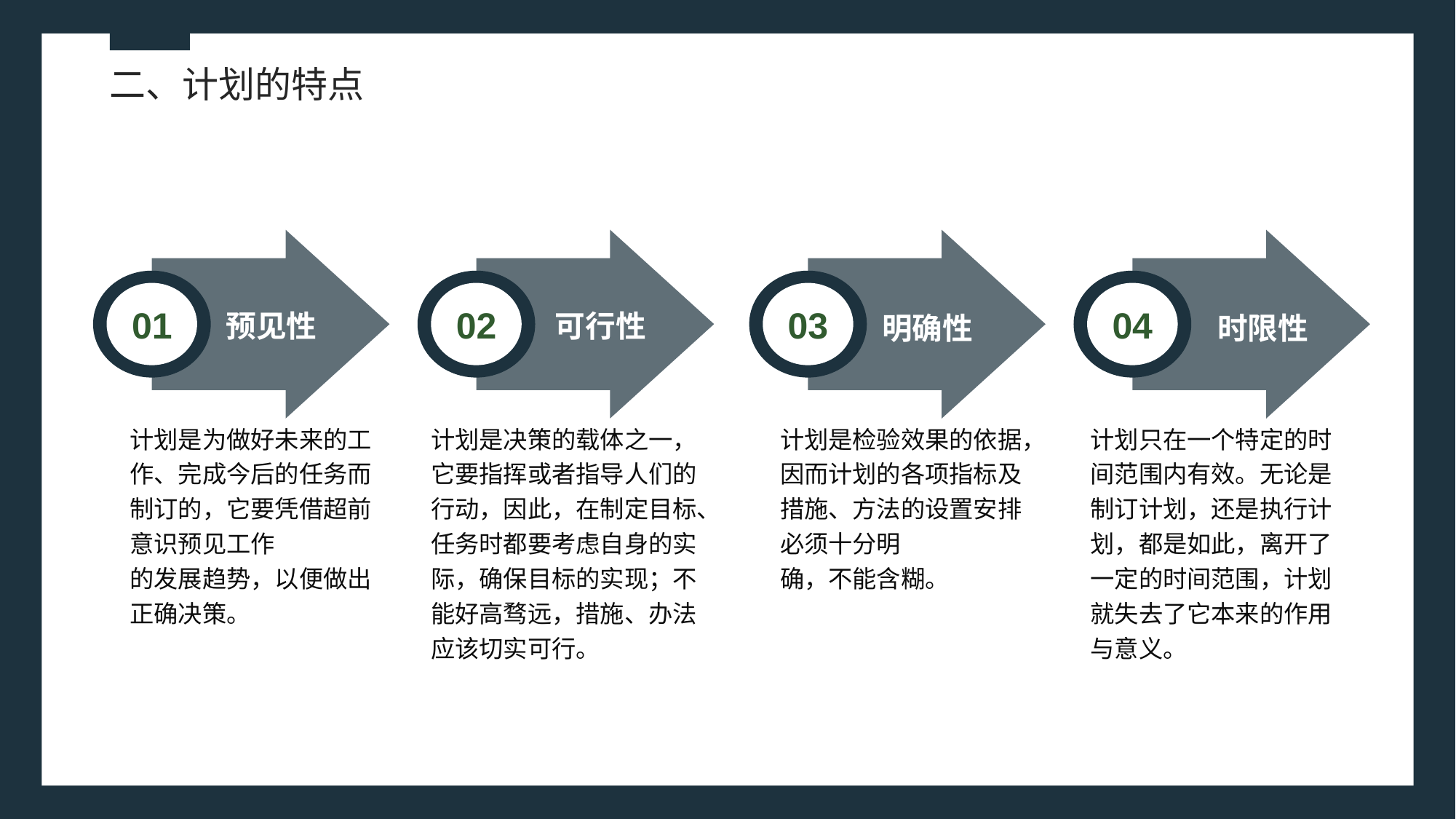

二、计划的特点

01
02
03
04
预见性
可行性
明确性
时限性
计划是决策的载体之一，它要指挥或者指导人们的行动，因此，在制定目标、任务时都要考虑自身的实际，确保目标的实现；不能好高骛远，措施、办法应该切实可行。
计划只在一个特定的时间范围内有效。无论是制订计划，还是执行计划，都是如此，离开了一定的时间范围，计划就失去了它本来的作用与意义。
计划是为做好未来的工作、完成今后的任务而制订的，它要凭借超前意识预见工作
的发展趋势，以便做出正确决策。
计划是检验效果的依据，因而计划的各项指标及措施、方法的设置安排必须十分明
确，不能含糊。